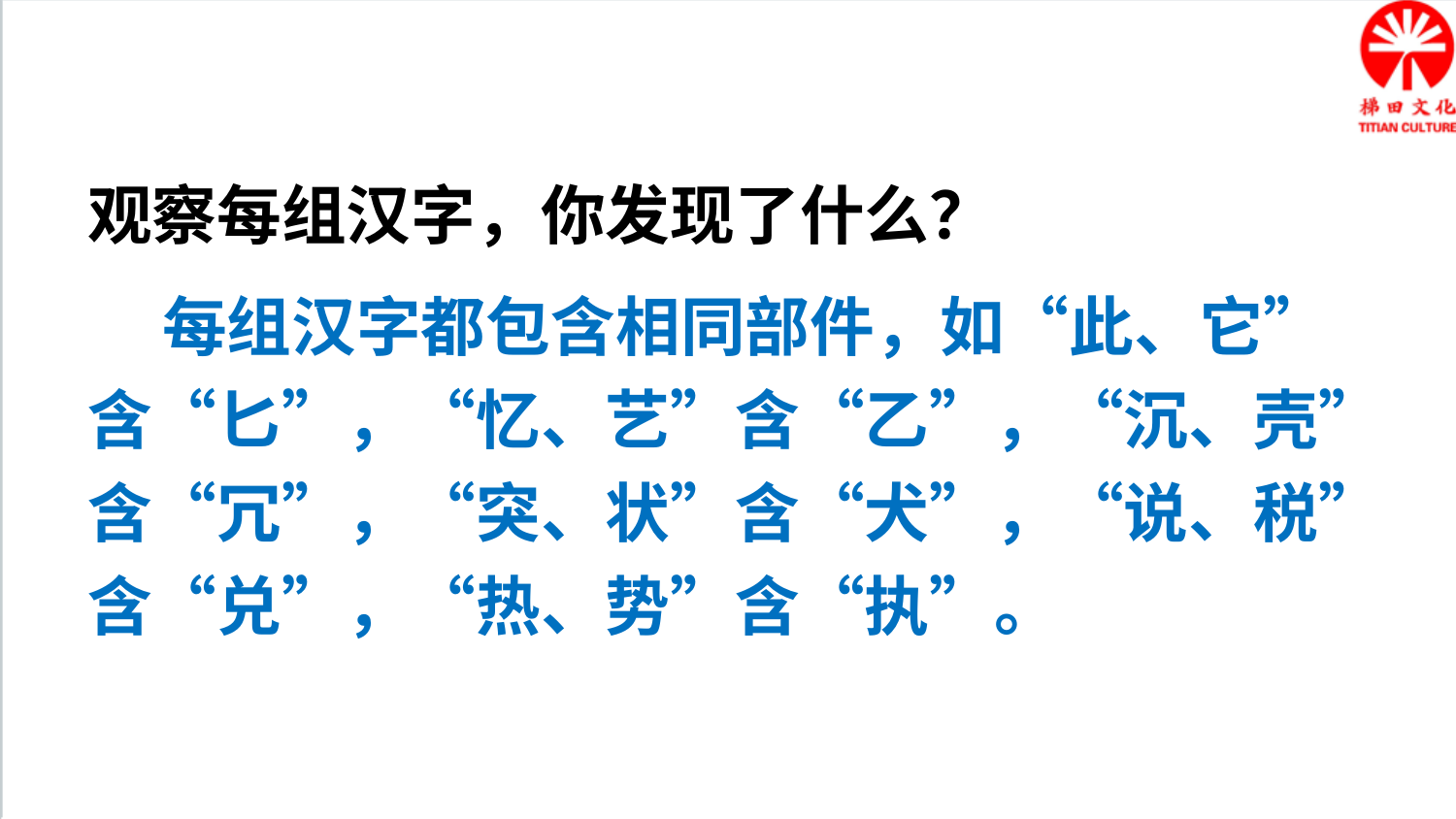

观察每组汉字，你发现了什么？
    每组汉字都包含相同部件，如“此、它”含“匕”，“忆、艺”含“乙”，“沉、壳”含“冗”，“突、状”含“犬”，“说、税”含“兑”，“热、势”含“执”。